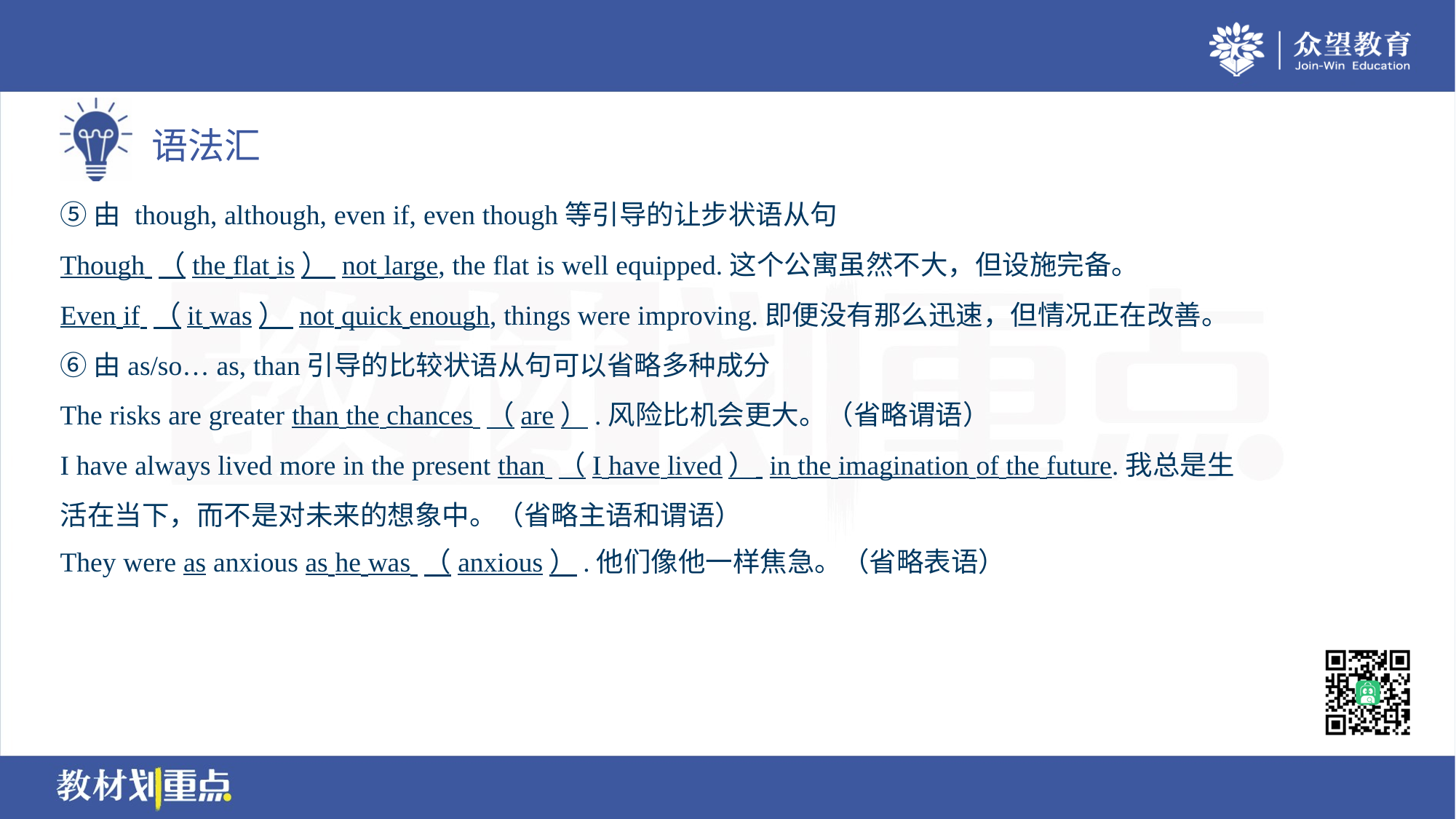

⑤由 though, although, even if, even though等引导的让步状语从句
Though （the flat is） not large, the flat is well equipped.这个公寓虽然不大，但设施完备。
Even if （it was） not quick enough, things were improving.即便没有那么迅速，但情况正在改善。
⑥由as/so… as, than引导的比较状语从句可以省略多种成分
The risks are greater than the chances （are）.风险比机会更大。（省略谓语）
I have always lived more in the present than （I have lived） in the imagination of the future.我总是生
活在当下，而不是对未来的想象中。（省略主语和谓语）
They were as anxious as he was （anxious）.他们像他一样焦急。（省略表语）